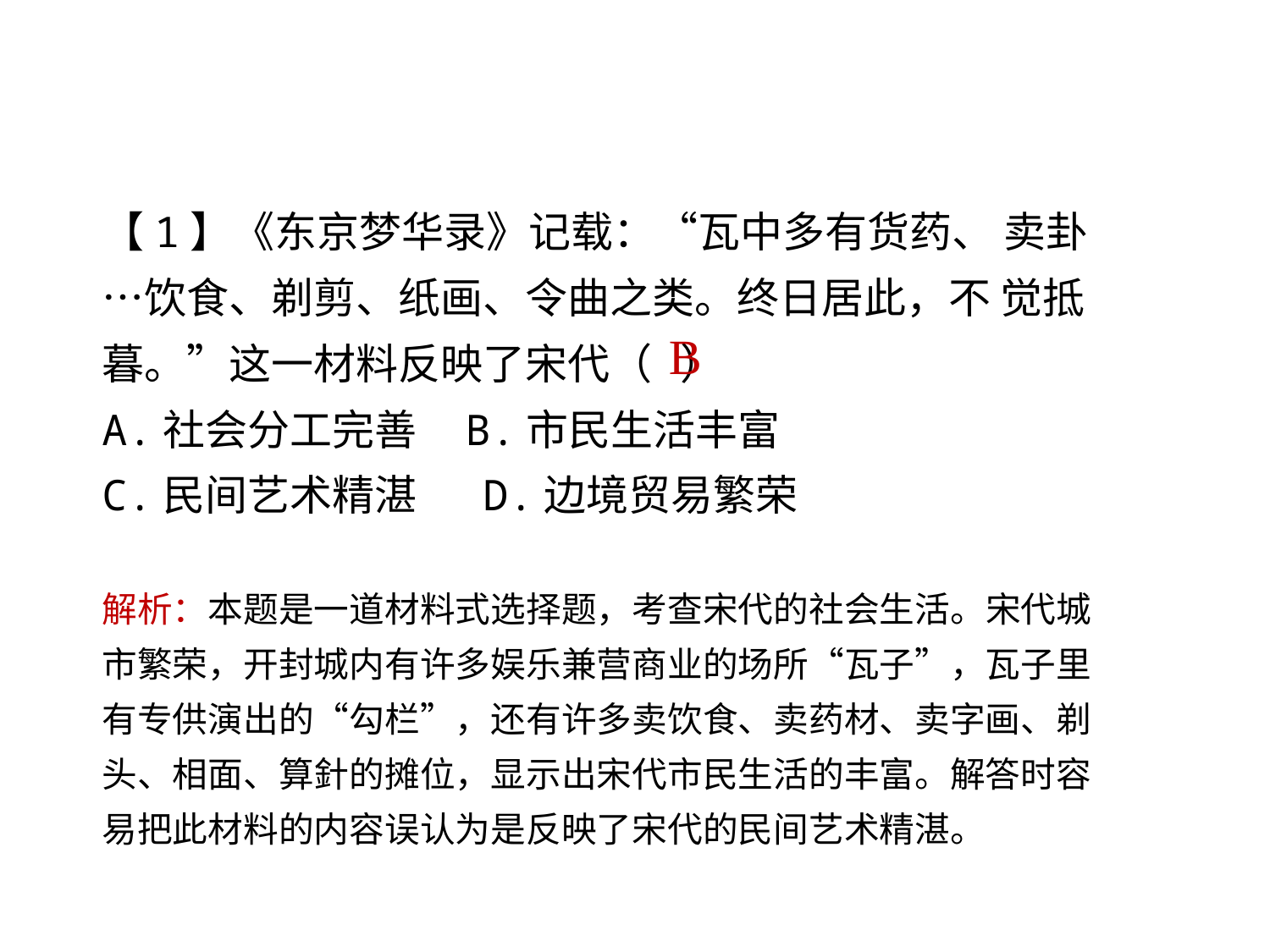

【1】《东京梦华录》记载：“瓦中多有货药、 卖卦…饮食、剃剪、纸画、令曲之类。终日居此，不 觉抵暮。”这一材料反映了宋代（   ）
A.社会分工完善    B.市民生活丰富
C.民间艺术精湛	D.边境贸易繁荣

解析：本题是一道材料式选择题，考查宋代的社会生活。宋代城市繁荣，开封城内有许多娱乐兼营商业的场所“瓦子”，瓦子里有专供演出的“勾栏”，还有许多卖饮食、卖药材、卖字画、剃头、相面、算針的摊位，显示出宋代市民生活的丰富。解答时容易把此材料的内容误认为是反映了宋代的民间艺术精湛。
B